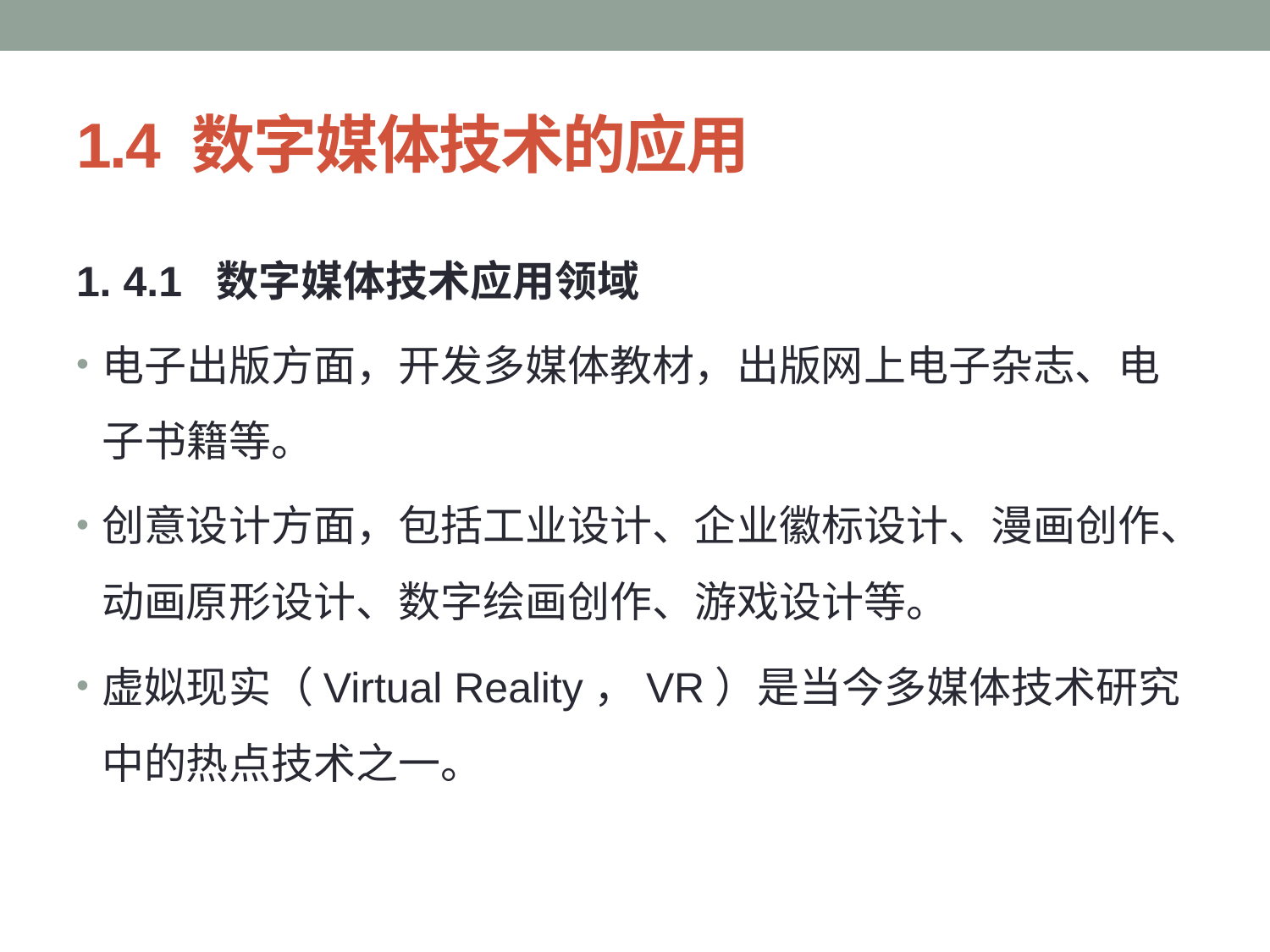

# 1.4 数字媒体技术的应用
1. 4.1  数字媒体技术应用领域
电子出版方面，开发多媒体教材，出版网上电子杂志、电子书籍等。
创意设计方面，包括工业设计、企业徽标设计、漫画创作、动画原形设计、数字绘画创作、游戏设计等。
虚姒现实（Virtual Reality，VR）是当今多媒体技术研究中的热点技术之一。